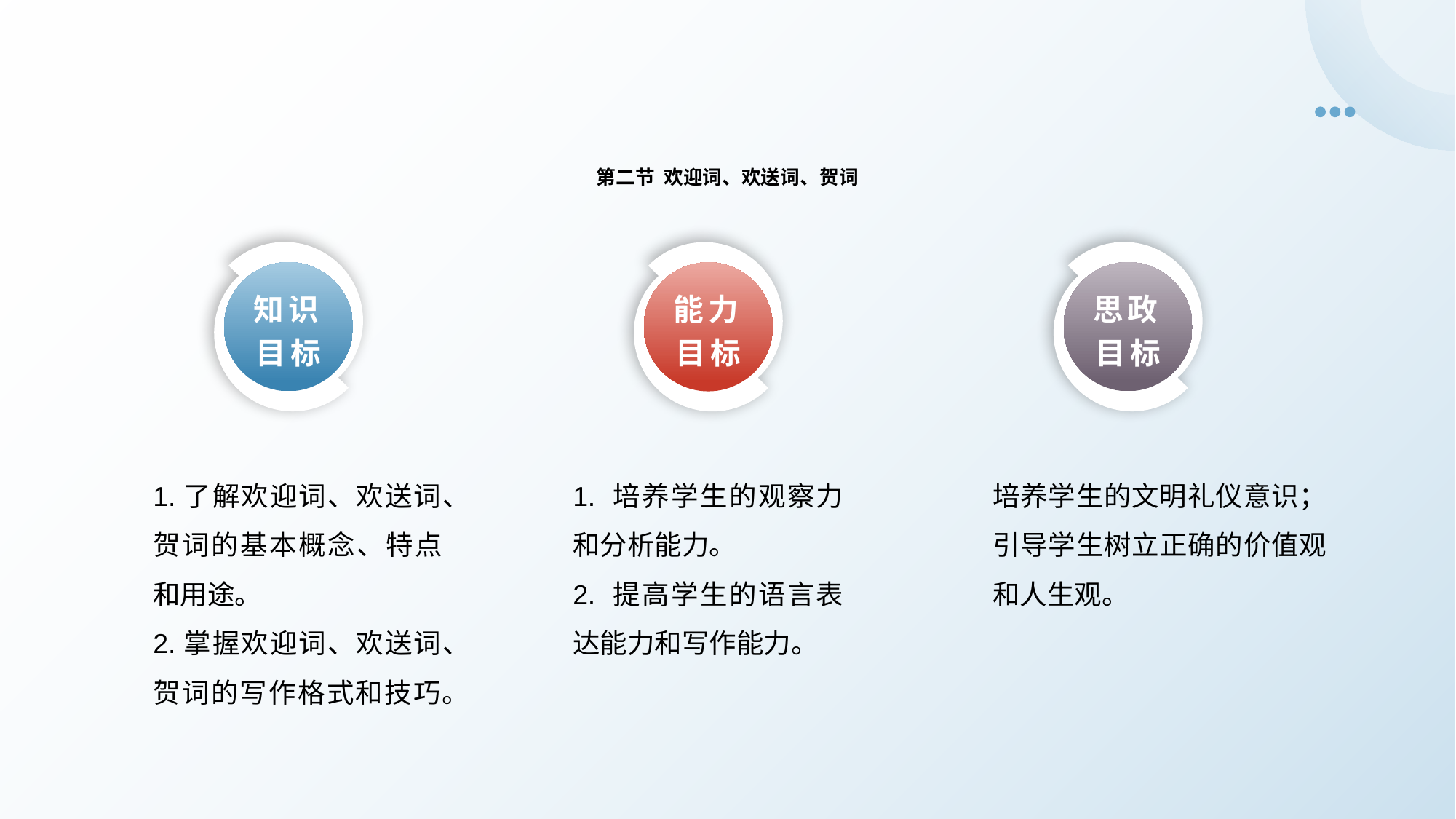

第二节  欢迎词、欢送词、贺词

知识目标
思政目标
能力目标
1.了解欢迎词、欢送词、贺词的基本概念、特点和用途。
2.掌握欢迎词、欢送词、贺词的写作格式和技巧。

培养学生的文明礼仪意识；引导学生树立正确的价值观和人生观。
1. 培养学生的观察力和分析能力。
2. 提高学生的语言表达能力和写作能力。